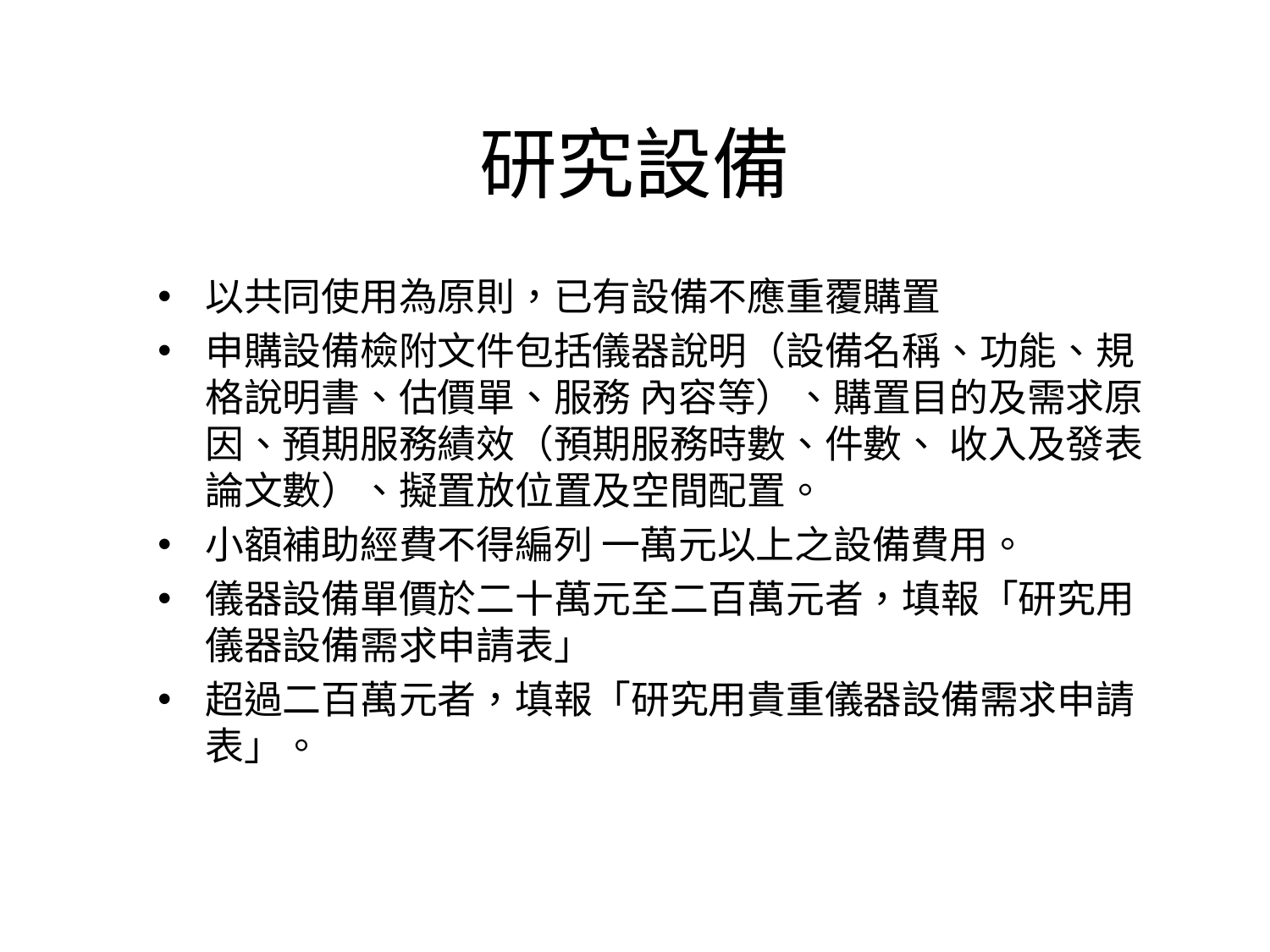

# 研究設備
以共同使用為原則，已有設備不應重覆購置
申購設備檢附文件包括儀器說明（設備名稱、功能、規格說明書、估價單、服務 內容等）、購置目的及需求原因、預期服務績效（預期服務時數、件數、 收入及發表論文數）、擬置放位置及空間配置。
小額補助經費不得編列 一萬元以上之設備費用。
儀器設備單價於二十萬元至二百萬元者，填報「研究用儀器設備需求申請表」
超過二百萬元者，填報「研究用貴重儀器設備需求申請表」。